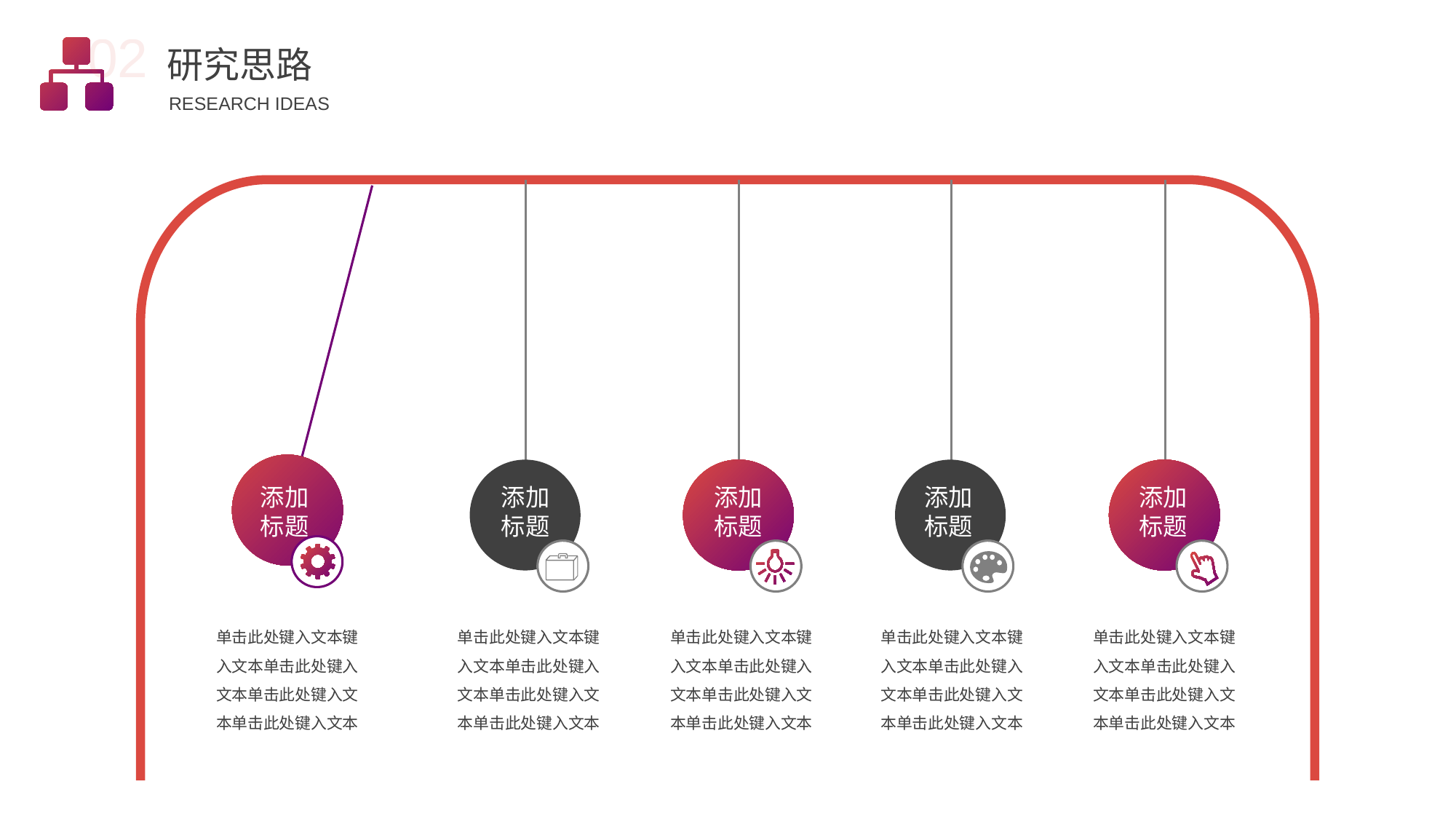

02
研究思路

RESEARCH IDEAS

添加
标题
添加
标题
添加
标题
添加
标题
添加
标题

单击此处键入文本键
入文本单击此处键入
文本单击此处键入文
本单击此处键入文本
单击此处键入文本键
入文本单击此处键入
文本单击此处键入文
本单击此处键入文本
单击此处键入文本键
入文本单击此处键入
文本单击此处键入文
本单击此处键入文本
单击此处键入文本键
入文本单击此处键入
文本单击此处键入文
本单击此处键入文本
单击此处键入文本键
入文本单击此处键入
文本单击此处键入文
本单击此处键入文本